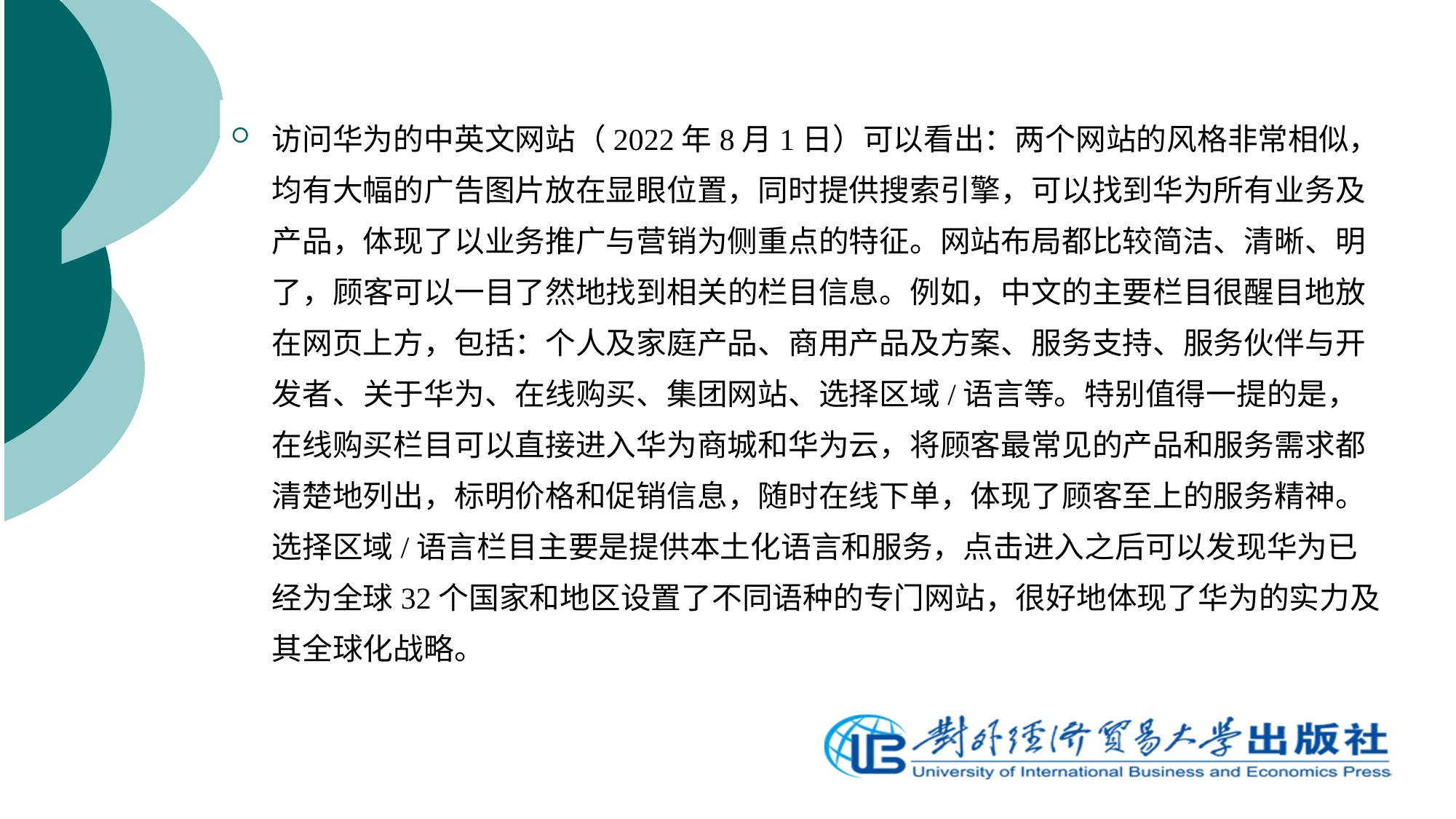

访问华为的中英文网站（2022年8月1日）可以看出：两个网站的风格非常相似，均有大幅的广告图片放在显眼位置，同时提供搜索引擎，可以找到华为所有业务及产品，体现了以业务推广与营销为侧重点的特征。网站布局都比较简洁、清晰、明了，顾客可以一目了然地找到相关的栏目信息。例如，中文的主要栏目很醒目地放在网页上方，包括：个人及家庭产品、商用产品及方案、服务支持、服务伙伴与开发者、关于华为、在线购买、集团网站、选择区域/语言等。特别值得一提的是，在线购买栏目可以直接进入华为商城和华为云，将顾客最常见的产品和服务需求都清楚地列出，标明价格和促销信息，随时在线下单，体现了顾客至上的服务精神。选择区域/语言栏目主要是提供本土化语言和服务，点击进入之后可以发现华为已经为全球32个国家和地区设置了不同语种的专门网站，很好地体现了华为的实力及其全球化战略。